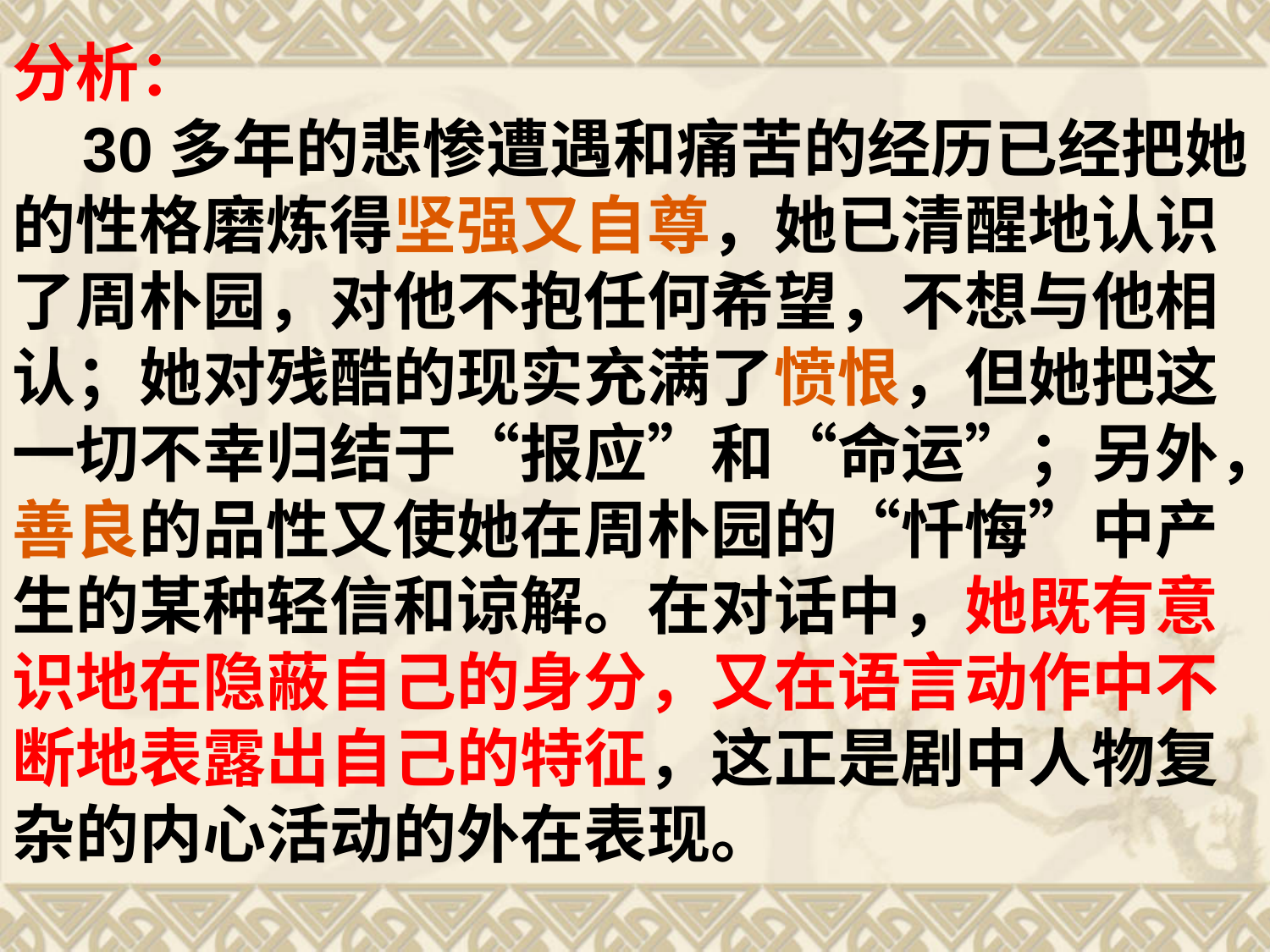

分析：
    30多年的悲惨遭遇和痛苦的经历已经把她的性格磨炼得坚强又自尊，她已清醒地认识了周朴园，对他不抱任何希望，不想与他相认；她对残酷的现实充满了愤恨，但她把这一切不幸归结于“报应”和“命运”；另外，善良的品性又使她在周朴园的“忏悔”中产生的某种轻信和谅解。在对话中，她既有意识地在隐蔽自己的身分，又在语言动作中不断地表露出自己的特征，这正是剧中人物复杂的内心活动的外在表现。